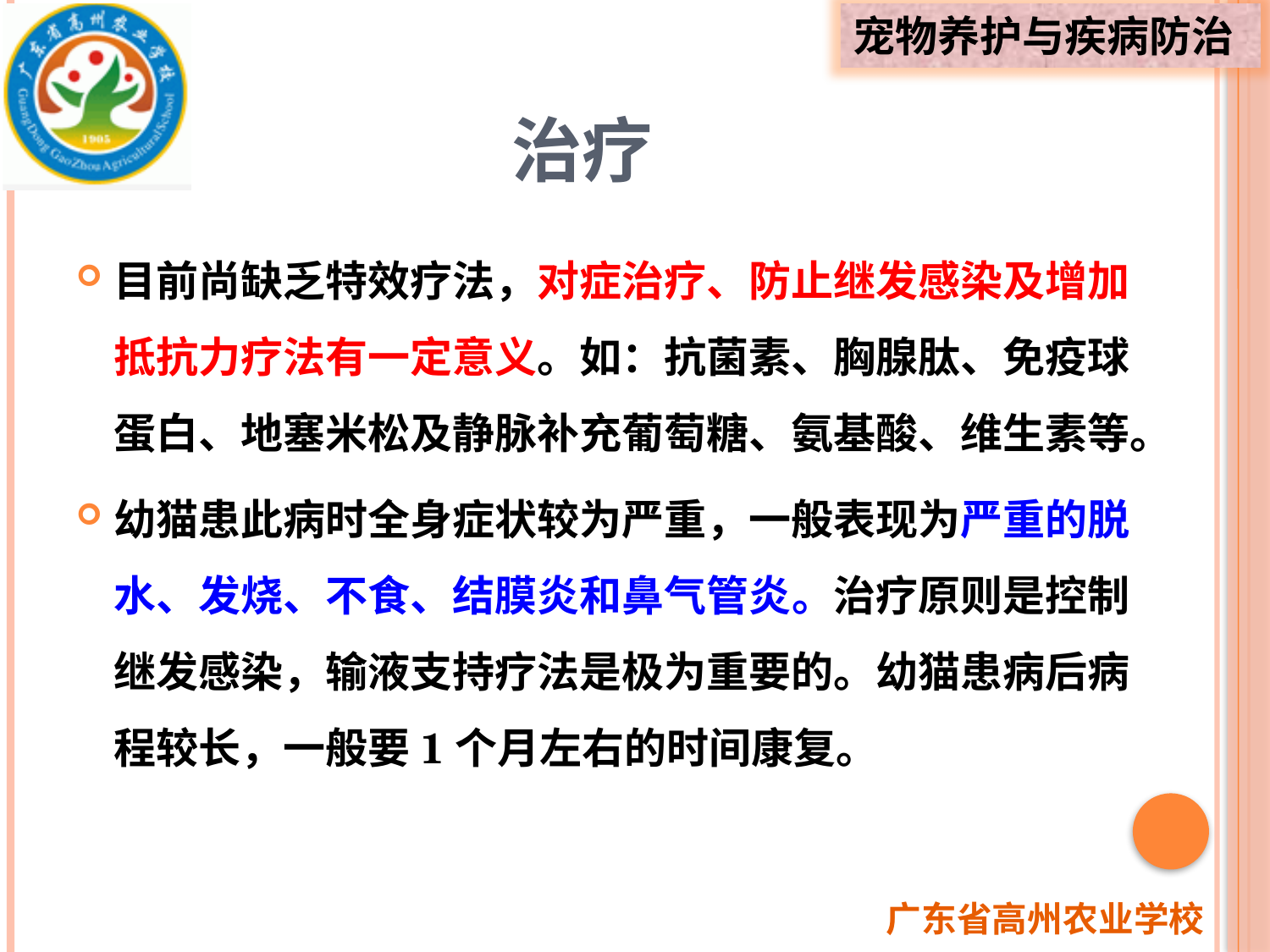

# 治疗
目前尚缺乏特效疗法，对症治疗、防止继发感染及增加抵抗力疗法有一定意义。如：抗菌素、胸腺肽、免疫球蛋白、地塞米松及静脉补充葡萄糖、氨基酸、维生素等。
幼猫患此病时全身症状较为严重，一般表现为严重的脱水、发烧、不食、结膜炎和鼻气管炎。治疗原则是控制继发感染，输液支持疗法是极为重要的。幼猫患病后病程较长，一般要1个月左右的时间康复。